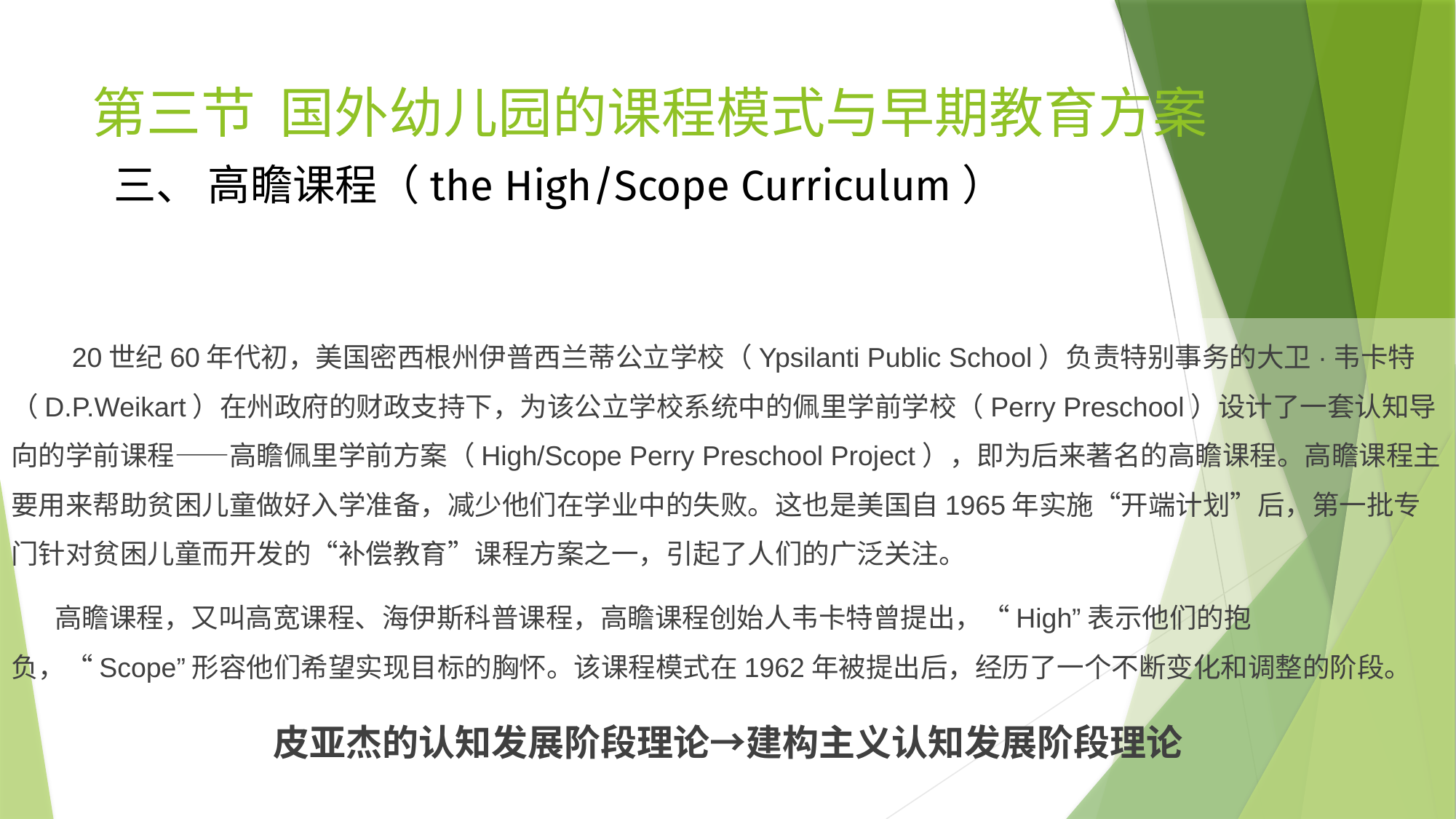

# 第三节  国外幼儿园的课程模式与早期教育方案
三、 高瞻课程（the High/Scope Curriculum）
        20世纪60年代初，美国密西根州伊普西兰蒂公立学校（Ypsilanti Public School）负责特别事务的大卫·韦卡特（D.P.Weikart）在州政府的财政支持下，为该公立学校系统中的佩里学前学校（Perry Preschool）设计了一套认知导向的学前课程——高瞻佩里学前方案（High/Scope Perry Preschool Project），即为后来著名的高瞻课程。高瞻课程主要用来帮助贫困儿童做好入学准备，减少他们在学业中的失败。这也是美国自1965年实施“开端计划”后，第一批专门针对贫困儿童而开发的“补偿教育”课程方案之一，引起了人们的广泛关注。
      高瞻课程，又叫高宽课程、海伊斯科普课程，高瞻课程创始人韦卡特曾提出，“High”表示他们的抱负，“Scope”形容他们希望实现目标的胸怀。该课程模式在1962年被提出后，经历了一个不断变化和调整的阶段。
皮亚杰的认知发展阶段理论→建构主义认知发展阶段理论